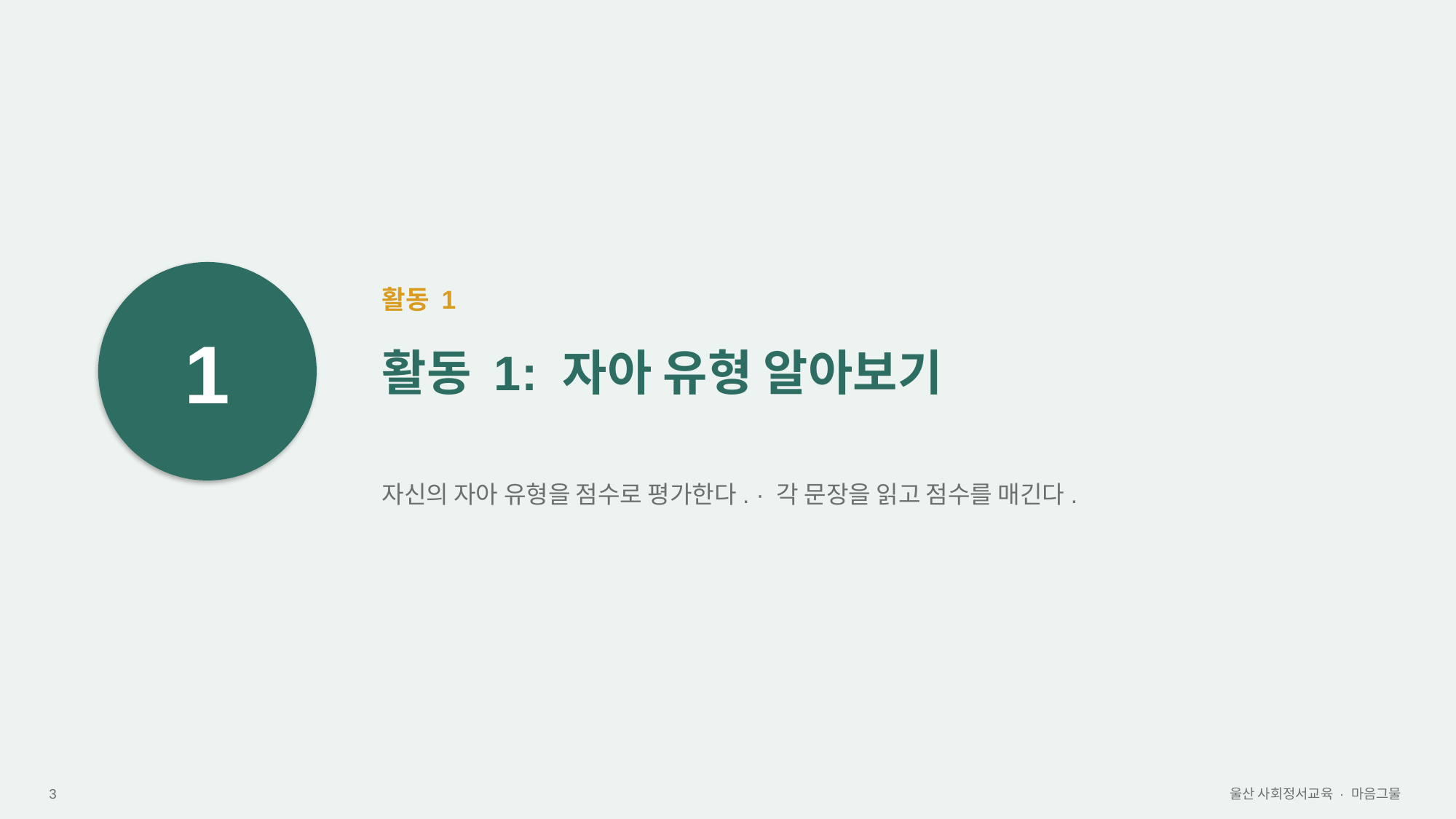

1
활동 1
활동 1: 자아 유형 알아보기
자신의 자아 유형을 점수로 평가한다. · 각 문장을 읽고 점수를 매긴다.
3
울산 사회정서교육 · 마음그물